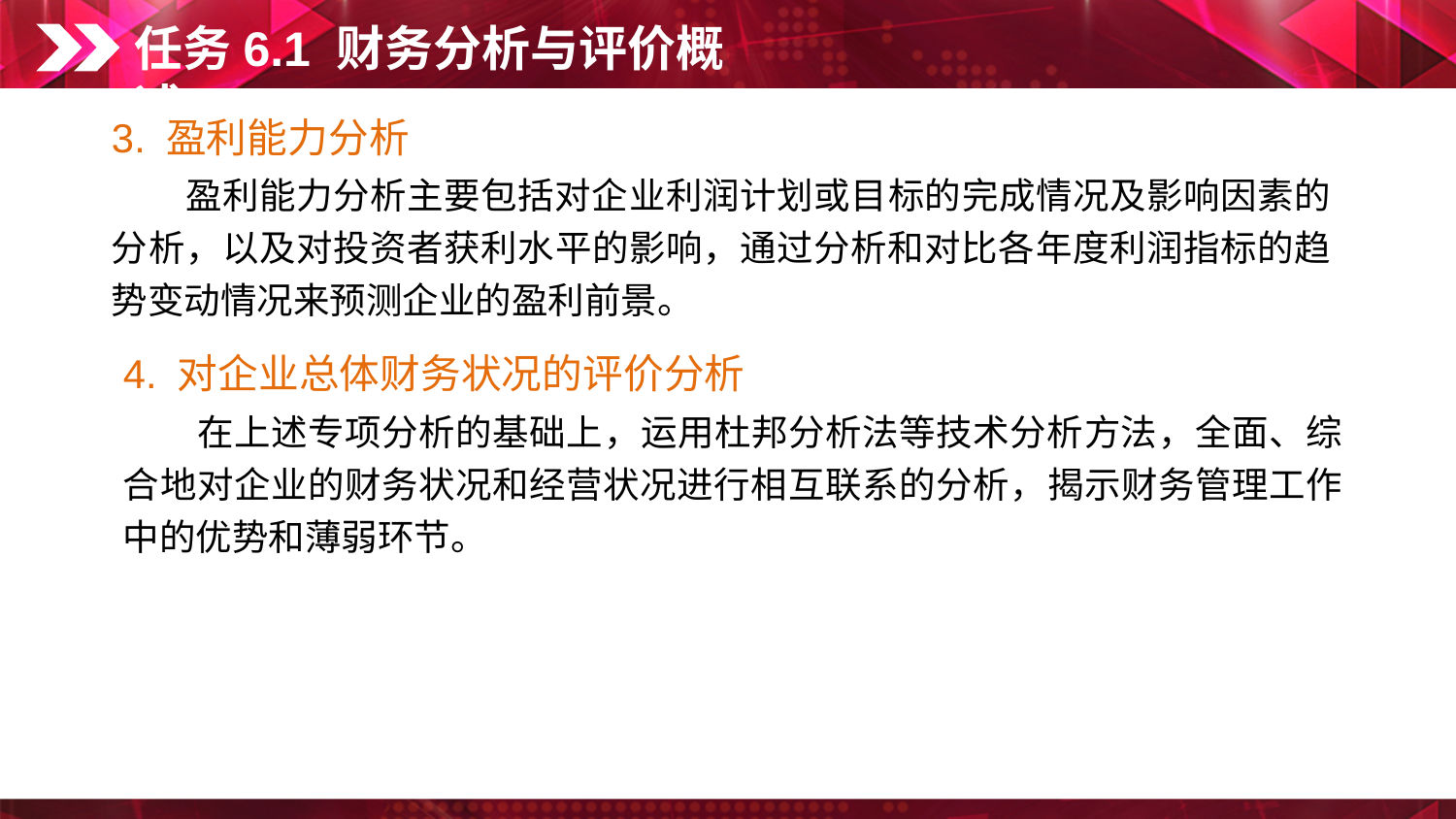

任务6.1 财务分析与评价概述

3. 盈利能力分析
　　盈利能力分析主要包括对企业利润计划或目标的完成情况及影响因素的分析，以及对投资者获利水平的影响，通过分析和对比各年度利润指标的趋势变动情况来预测企业的盈利前景。
4. 对企业总体财务状况的评价分析
　　在上述专项分析的基础上，运用杜邦分析法等技术分析方法，全面、综合地对企业的财务状况和经营状况进行相互联系的分析，揭示财务管理工作中的优势和薄弱环节。